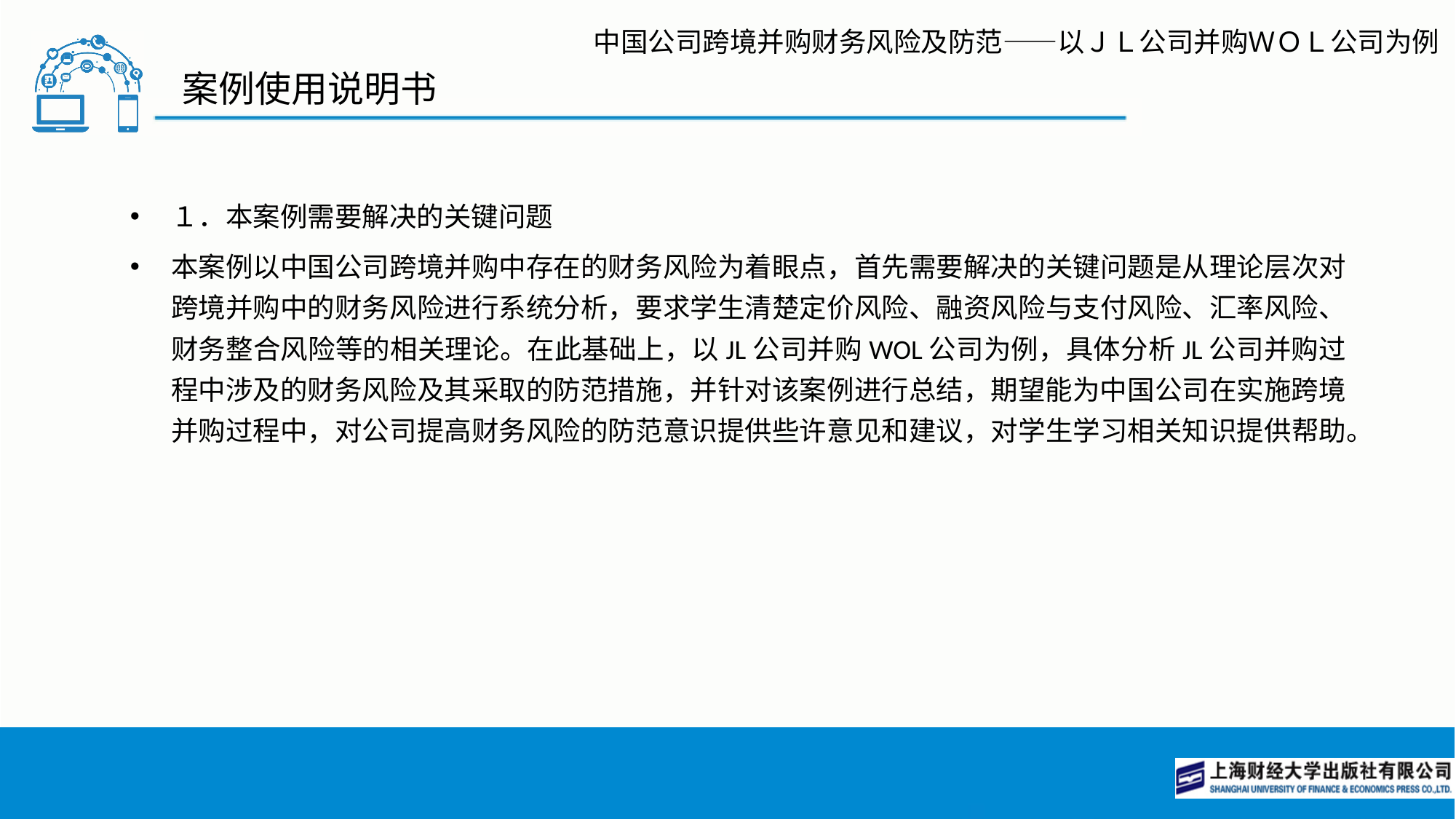

中国公司跨境并购财务风险及防范——以ＪＬ公司并购ＷＯＬ公司为例
# 案例使用说明书
１．本案例需要解决的关键问题
本案例以中国公司跨境并购中存在的财务风险为着眼点，首先需要解决的关键问题是从理论层次对跨境并购中的财务风险进行系统分析，要求学生清楚定价风险、融资风险与支付风险、汇率风险、财务整合风险等的相关理论。在此基础上，以JL公司并购WOL公司为例，具体分析JL公司并购过程中涉及的财务风险及其采取的防范措施，并针对该案例进行总结，期望能为中国公司在实施跨境并购过程中，对公司提高财务风险的防范意识提供些许意见和建议，对学生学习相关知识提供帮助。